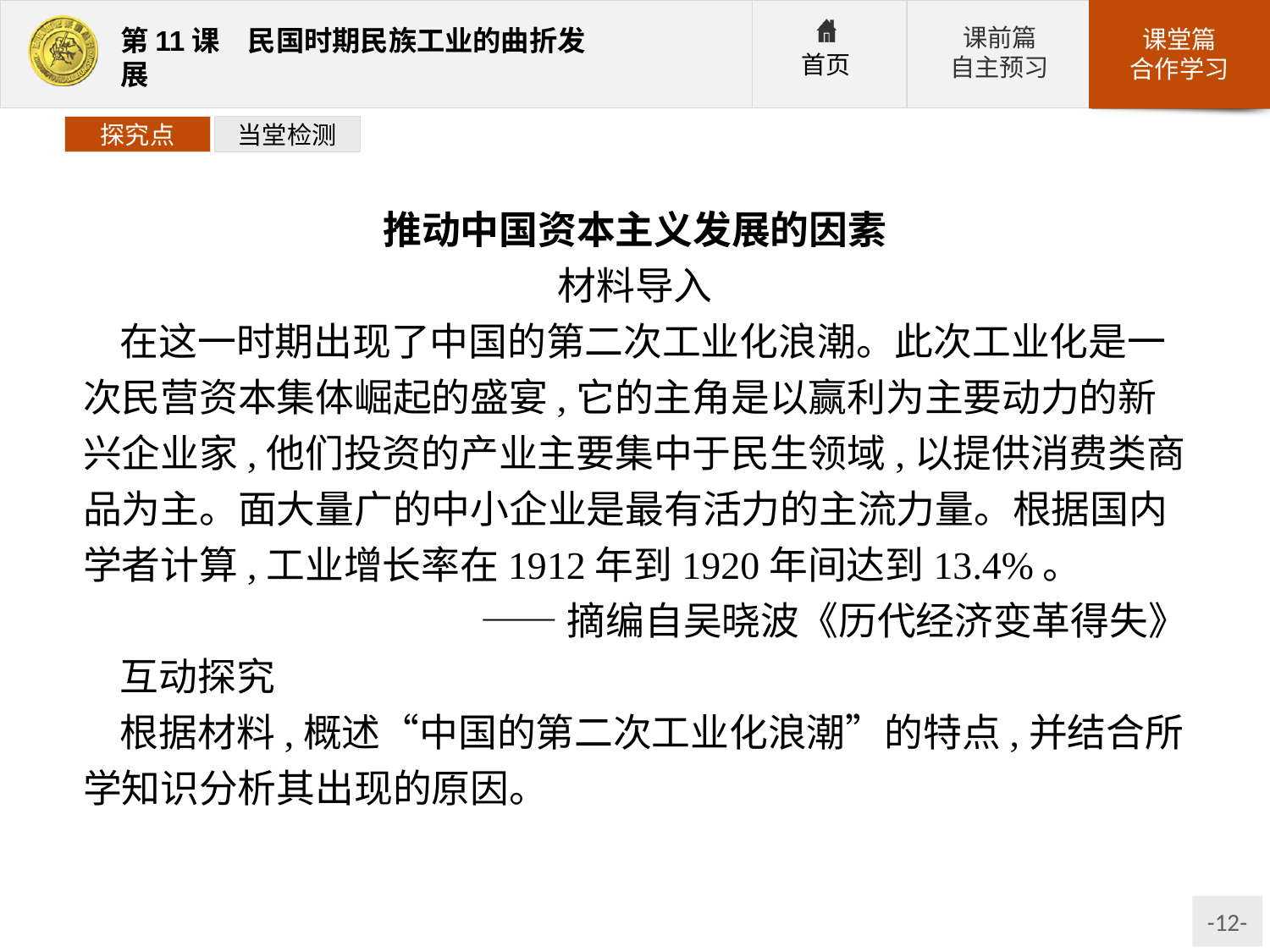

探究点
当堂检测
推动中国资本主义发展的因素
材料导入
在这一时期出现了中国的第二次工业化浪潮。此次工业化是一次民营资本集体崛起的盛宴,它的主角是以赢利为主要动力的新兴企业家,他们投资的产业主要集中于民生领域,以提供消费类商品为主。面大量广的中小企业是最有活力的主流力量。根据国内学者计算,工业增长率在1912年到1920年间达到13.4%。
——摘编自吴晓波《历代经济变革得失》
互动探究
根据材料,概述“中国的第二次工业化浪潮”的特点,并结合所学知识分析其出现的原因。